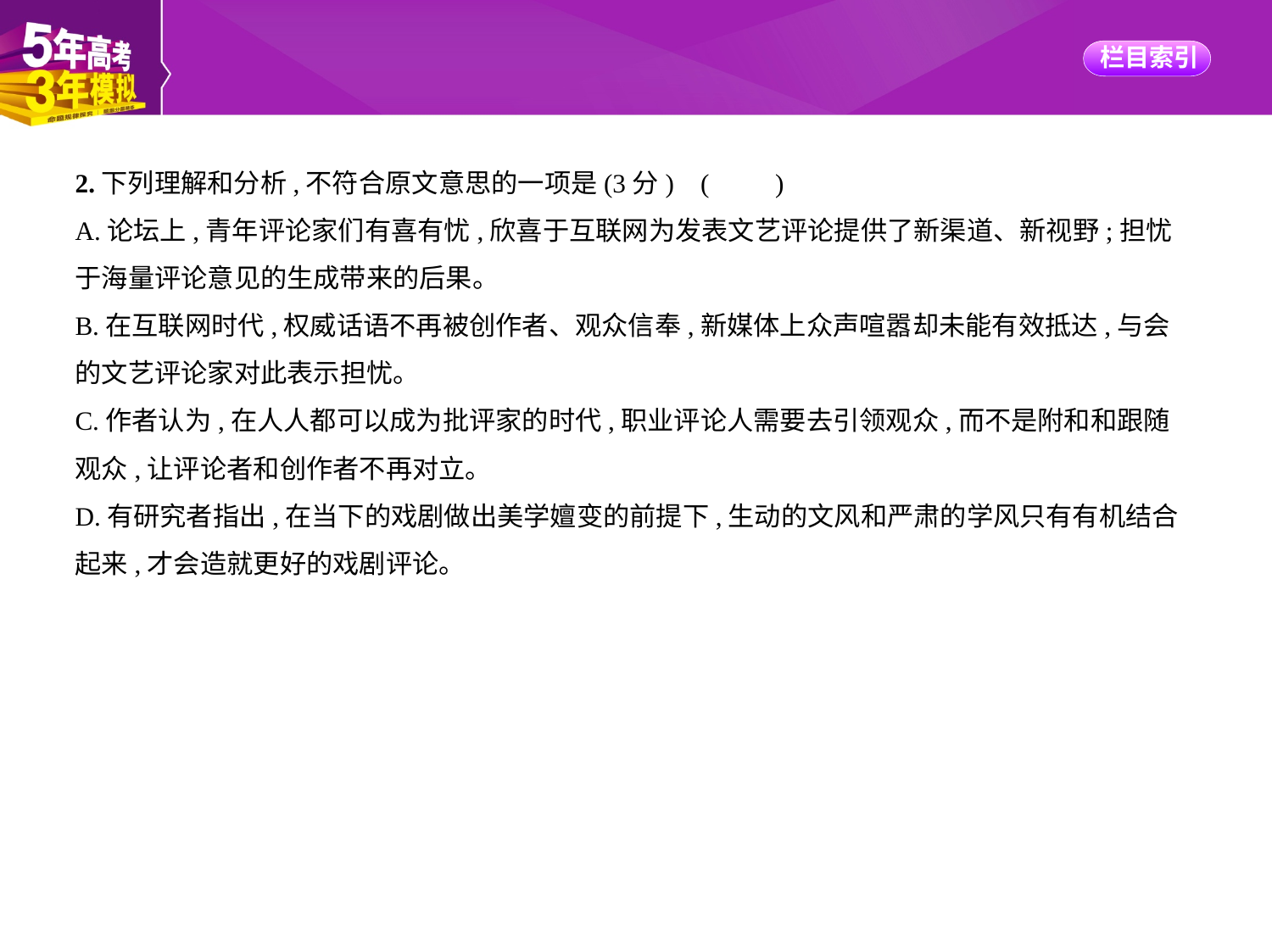

2.下列理解和分析,不符合原文意思的一项是(3分) (　　)
A.论坛上,青年评论家们有喜有忧,欣喜于互联网为发表文艺评论提供了新渠道、新视野;担忧
于海量评论意见的生成带来的后果。
B.在互联网时代,权威话语不再被创作者、观众信奉,新媒体上众声喧嚣却未能有效抵达,与会
的文艺评论家对此表示担忧。
C.作者认为,在人人都可以成为批评家的时代,职业评论人需要去引领观众,而不是附和和跟随
观众,让评论者和创作者不再对立。
D.有研究者指出,在当下的戏剧做出美学嬗变的前提下,生动的文风和严肃的学风只有有机结合
起来,才会造就更好的戏剧评论。